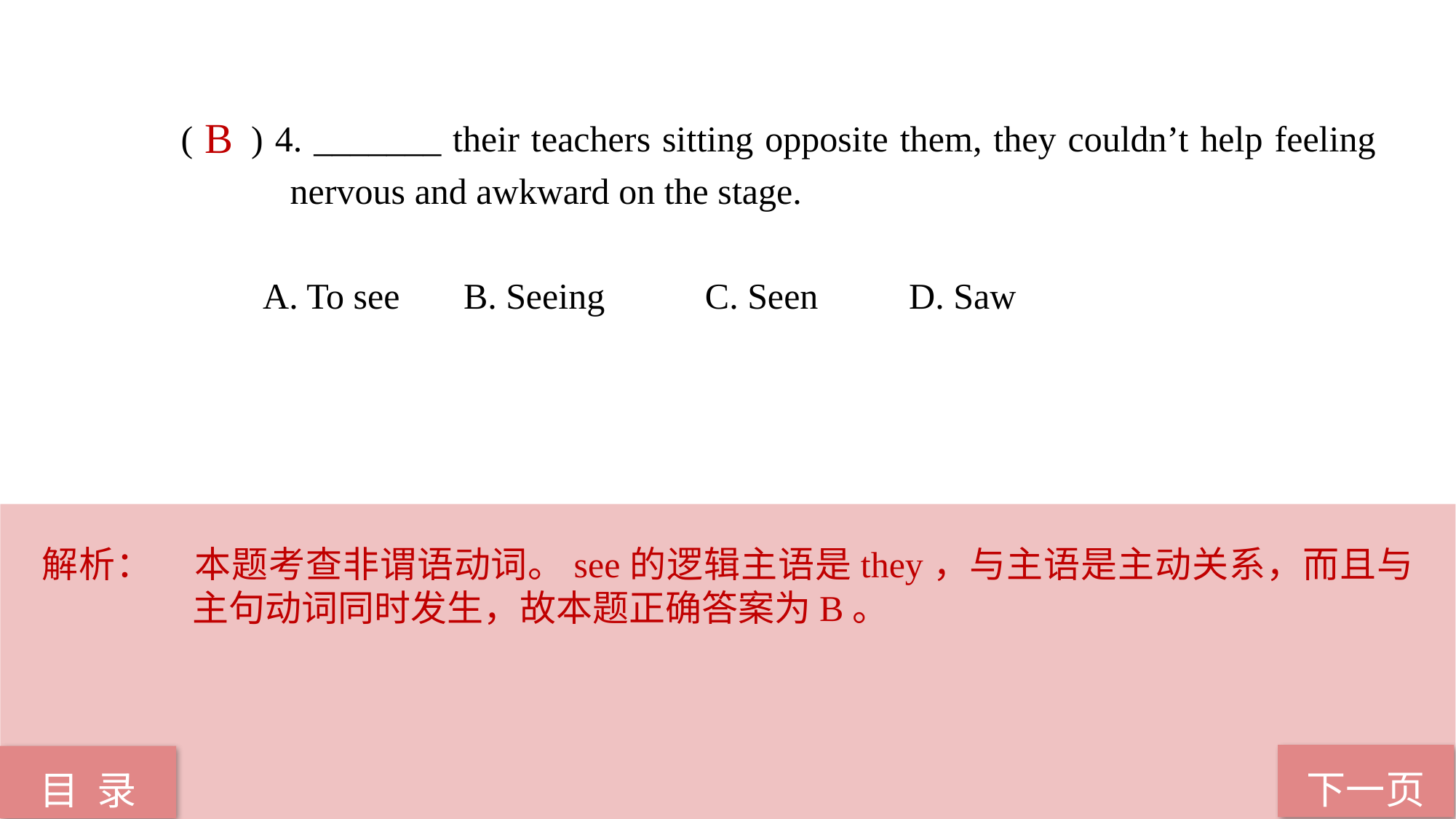

(     ) 4. _______ their teachers sitting opposite them, they couldn’t help feeling 	nervous and awkward on the stage.

         A. To see       B. Seeing           C. Seen          D. Saw
B
解析：	本题考查非谓语动词。see的逻辑主语是they，与主语是主动关系，而且与主句动词同时发生，故本题正确答案为B。